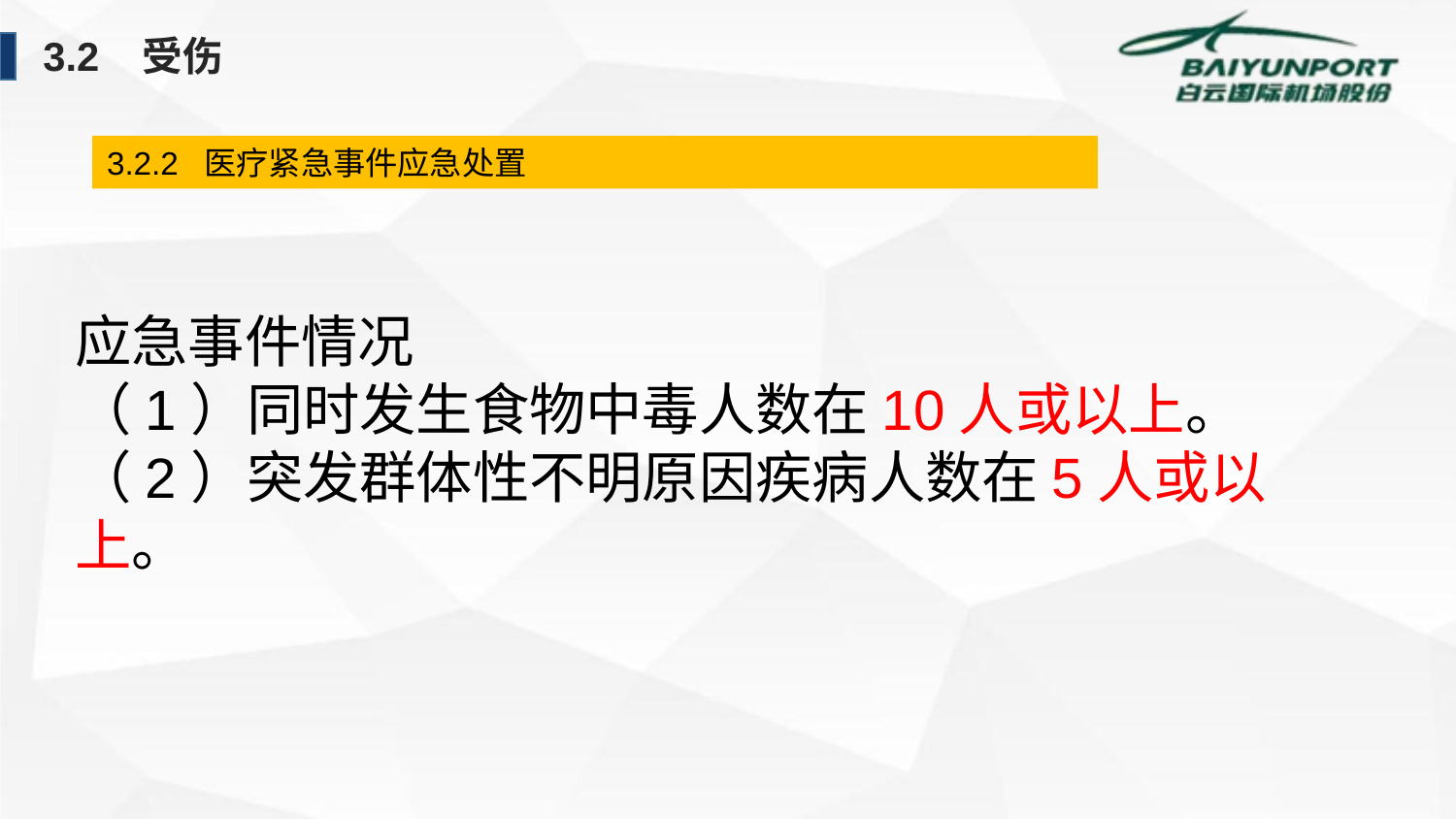

3.2   受伤

3.2.2  医疗紧急事件应急处置
应急事件情况
（1）同时发生食物中毒人数在10人或以上。
（2）突发群体性不明原因疾病人数在5人或以上。